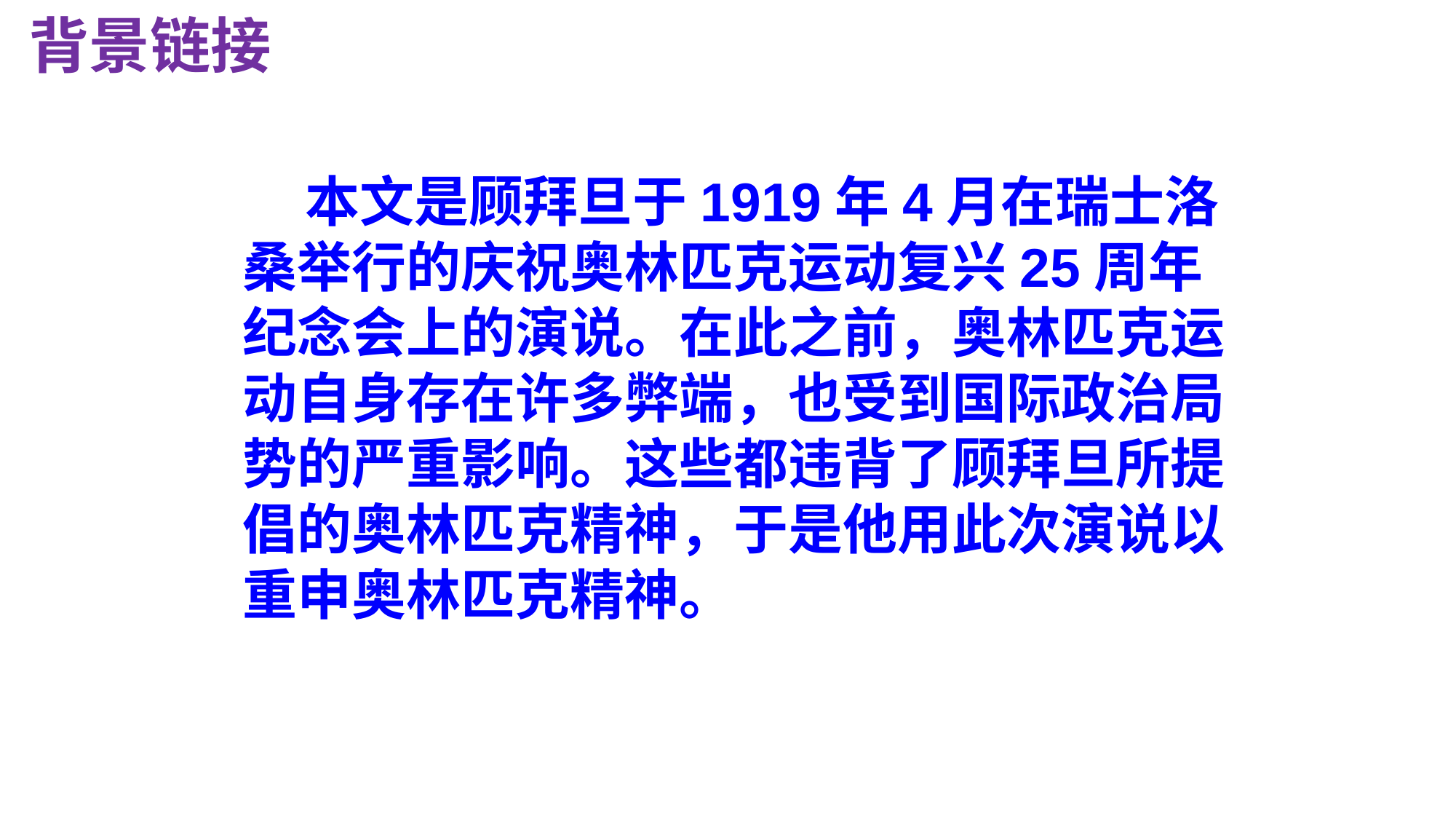

背景链接
    本文是顾拜旦于1919年4月在瑞士洛桑举行的庆祝奥林匹克运动复兴25周年纪念会上的演说。在此之前，奥林匹克运动自身存在许多弊端，也受到国际政治局势的严重影响。这些都违背了顾拜旦所提倡的奥林匹克精神，于是他用此次演说以重申奥林匹克精神。